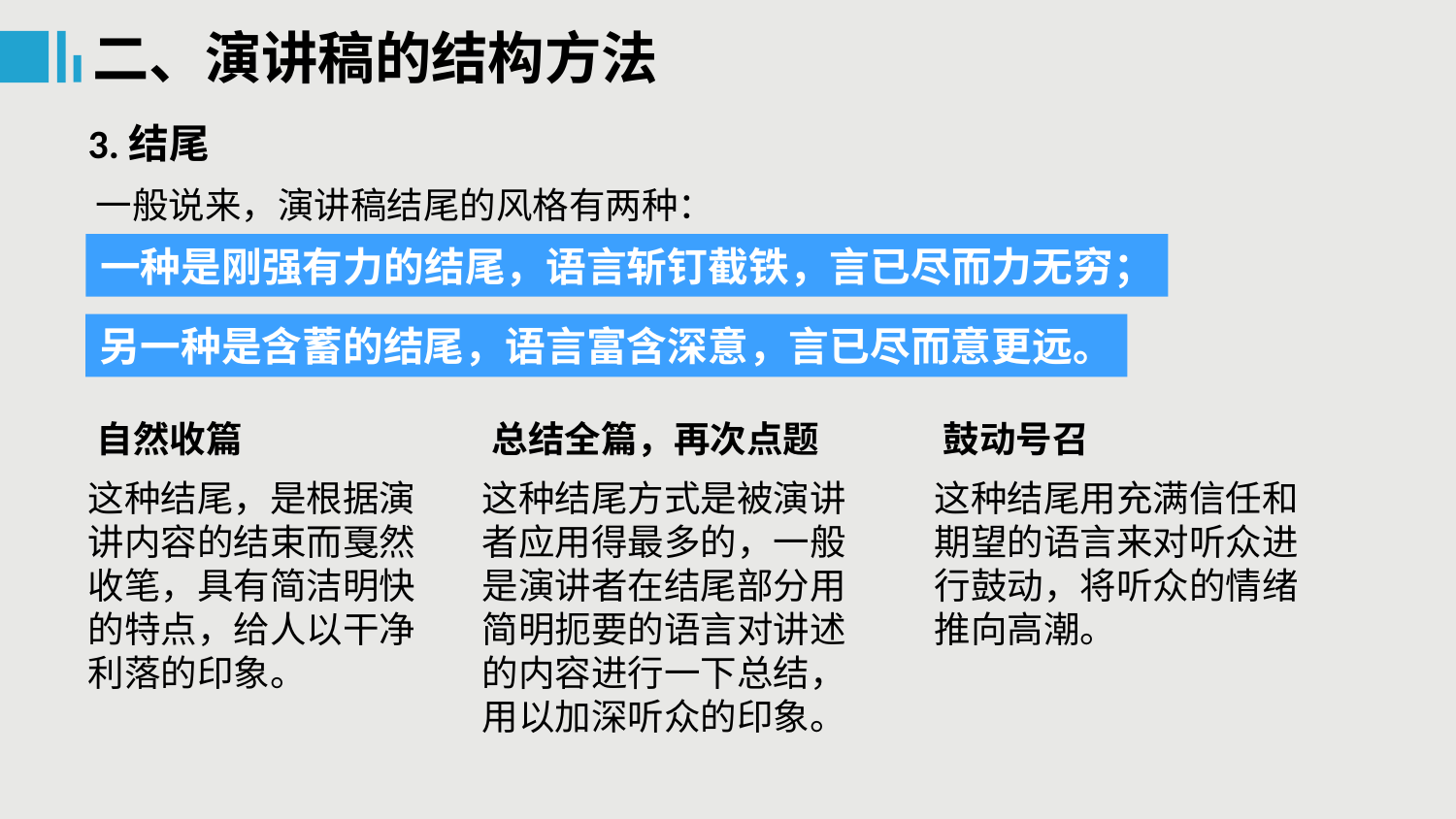

二、演讲稿的结构方法

3.结尾
一般说来，演讲稿结尾的风格有两种：
一种是刚强有力的结尾，语言斩钉截铁，言已尽而力无穷；
另一种是含蓄的结尾，语言富含深意，言已尽而意更远。
自然收篇
总结全篇，再次点题
鼓动号召
这种结尾，是根据演讲内容的结束而戛然收笔，具有简洁明快的特点，给人以干净利落的印象。
这种结尾方式是被演讲者应用得最多的，一般是演讲者在结尾部分用简明扼要的语言对讲述的内容进行一下总结，用以加深听众的印象。
这种结尾用充满信任和期望的语言来对听众进行鼓动，将听众的情绪推向高潮。